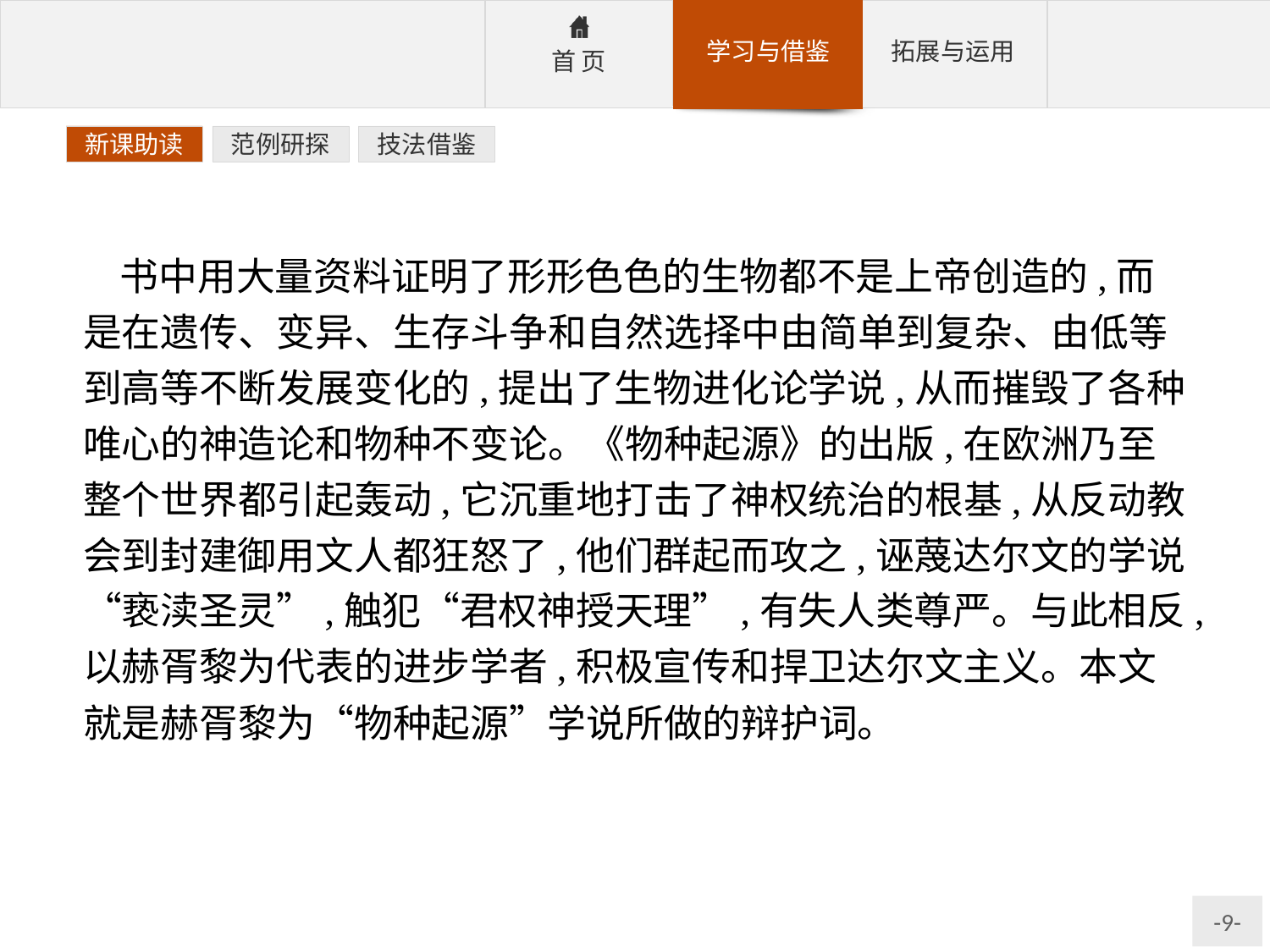

新课助读
范例研探
技法借鉴
书中用大量资料证明了形形色色的生物都不是上帝创造的,而是在遗传、变异、生存斗争和自然选择中由简单到复杂、由低等到高等不断发展变化的,提出了生物进化论学说,从而摧毁了各种唯心的神造论和物种不变论。《物种起源》的出版,在欧洲乃至整个世界都引起轰动,它沉重地打击了神权统治的根基,从反动教会到封建御用文人都狂怒了,他们群起而攻之,诬蔑达尔文的学说“亵渎圣灵”,触犯“君权神授天理”,有失人类尊严。与此相反,以赫胥黎为代表的进步学者,积极宣传和捍卫达尔文主义。本文就是赫胥黎为“物种起源”学说所做的辩护词。